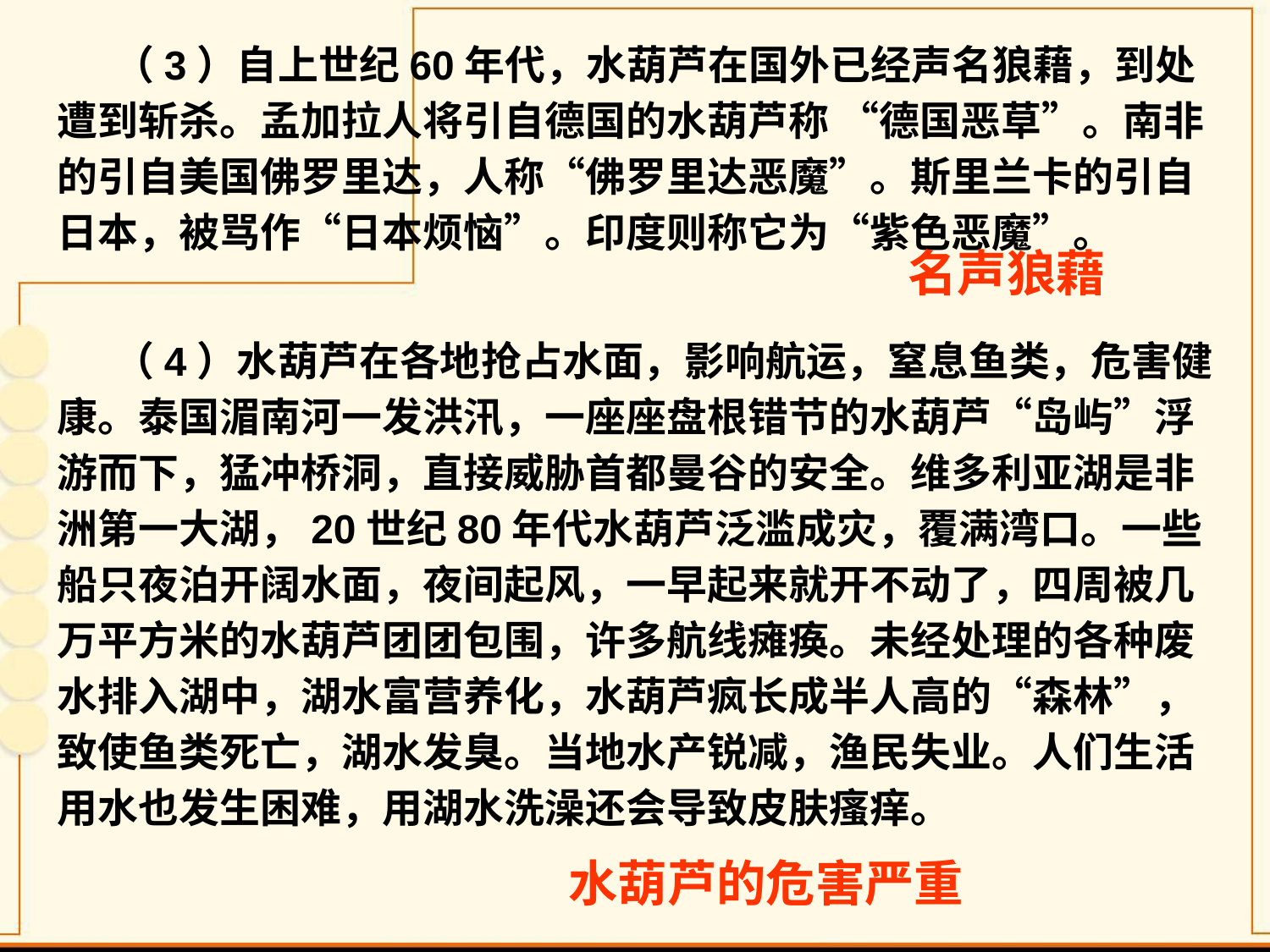

（3）自上世纪60年代，水葫芦在国外已经声名狼藉，到处遭到斩杀。孟加拉人将引自德国的水葫芦称 “德国恶草”。南非的引自美国佛罗里达，人称“佛罗里达恶魔”。斯里兰卡的引自日本，被骂作“日本烦恼”。印度则称它为“紫色恶魔”。

     （4）水葫芦在各地抢占水面，影响航运，窒息鱼类，危害健康。泰国湄南河一发洪汛，一座座盘根错节的水葫芦“岛屿”浮游而下，猛冲桥洞，直接威胁首都曼谷的安全。维多利亚湖是非洲第一大湖，20世纪80年代水葫芦泛滥成灾，覆满湾口。一些船只夜泊开阔水面，夜间起风，一早起来就开不动了，四周被几万平方米的水葫芦团团包围，许多航线瘫痪。未经处理的各种废水排入湖中，湖水富营养化，水葫芦疯长成半人高的“森林”，致使鱼类死亡，湖水发臭。当地水产锐减，渔民失业。人们生活用水也发生困难，用湖水洗澡还会导致皮肤瘙痒。

名声狼藉
水葫芦的危害严重